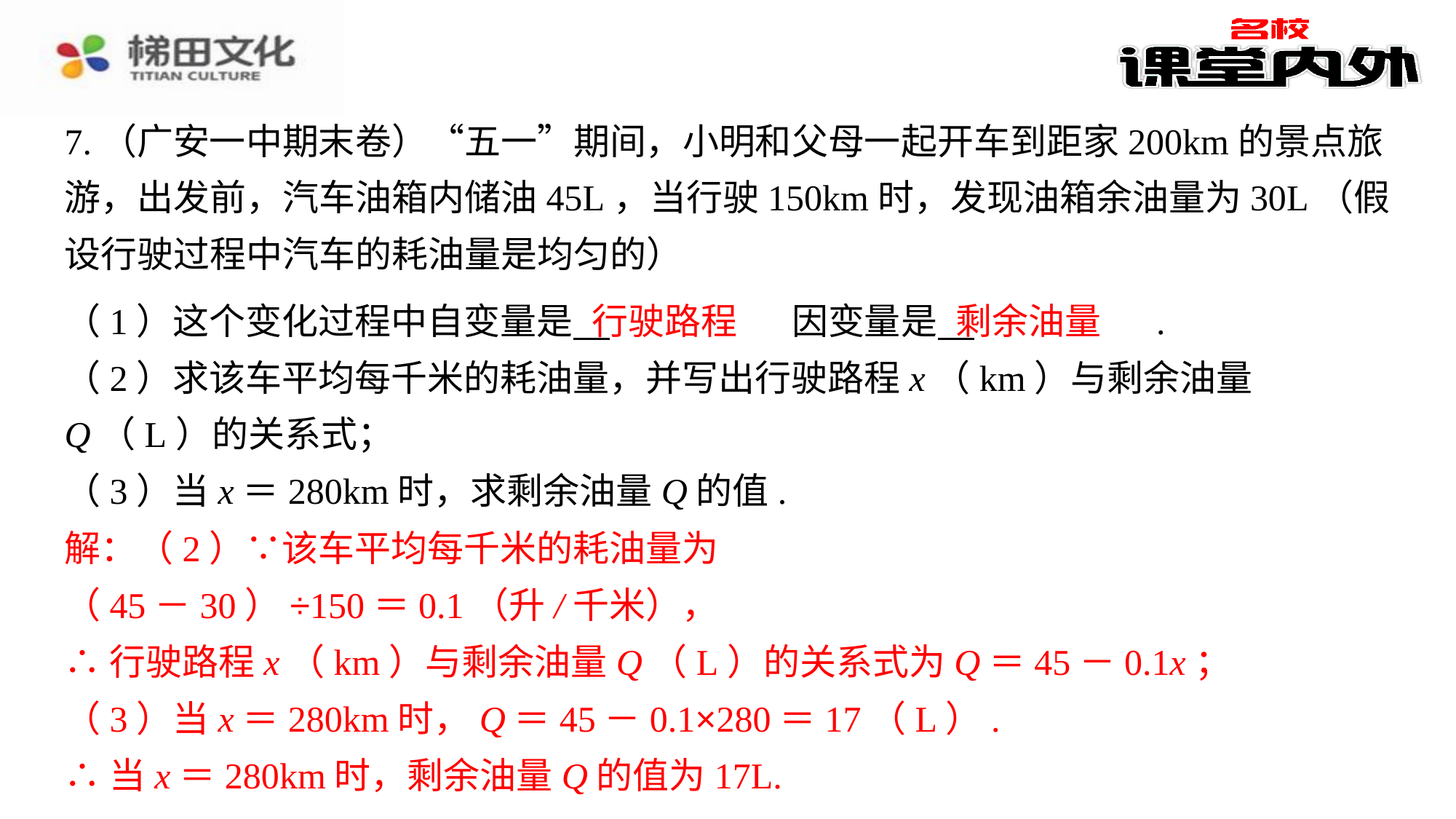

7.（广安一中期末卷）“五一”期间，小明和父母一起开车到距家200km的景点旅游，出发前，汽车油箱内储油45L，当行驶150km时，发现油箱余油量为30L（假设行驶过程中汽车的耗油量是均匀的）
行驶路程
剩余油量
（1）这个变化过程中自变量是 　行驶路程　⁠因变量是 　剩余油量　⁠.
（2）求该车平均每千米的耗油量，并写出行驶路程x（km）与剩余油量Q（L）的关系式；
（3）当x＝280km时，求剩余油量Q的值.
解：（2）∵该车平均每千米的耗油量为⁠
（45－30）÷150＝0.1（升/千米），⁠
∴行驶路程x（km）与剩余油量Q（L）的关系式为Q＝45－0.1x；⁠
（3）当x＝280km时，Q＝45－0.1×280＝17（L）.⁠
∴当x＝280km时，剩余油量Q的值为17L.⁠
解：（2）∵该车平均每千米的耗油量为
（45－30）÷150＝0.1（升/千米），
∴行驶路程x（km）与剩余油量Q（L）的关系式为Q＝45－0.1x；
（3）当x＝280km时，Q＝45－0.1×280＝17（L）.
∴当x＝280km时，剩余油量Q的值为17L.